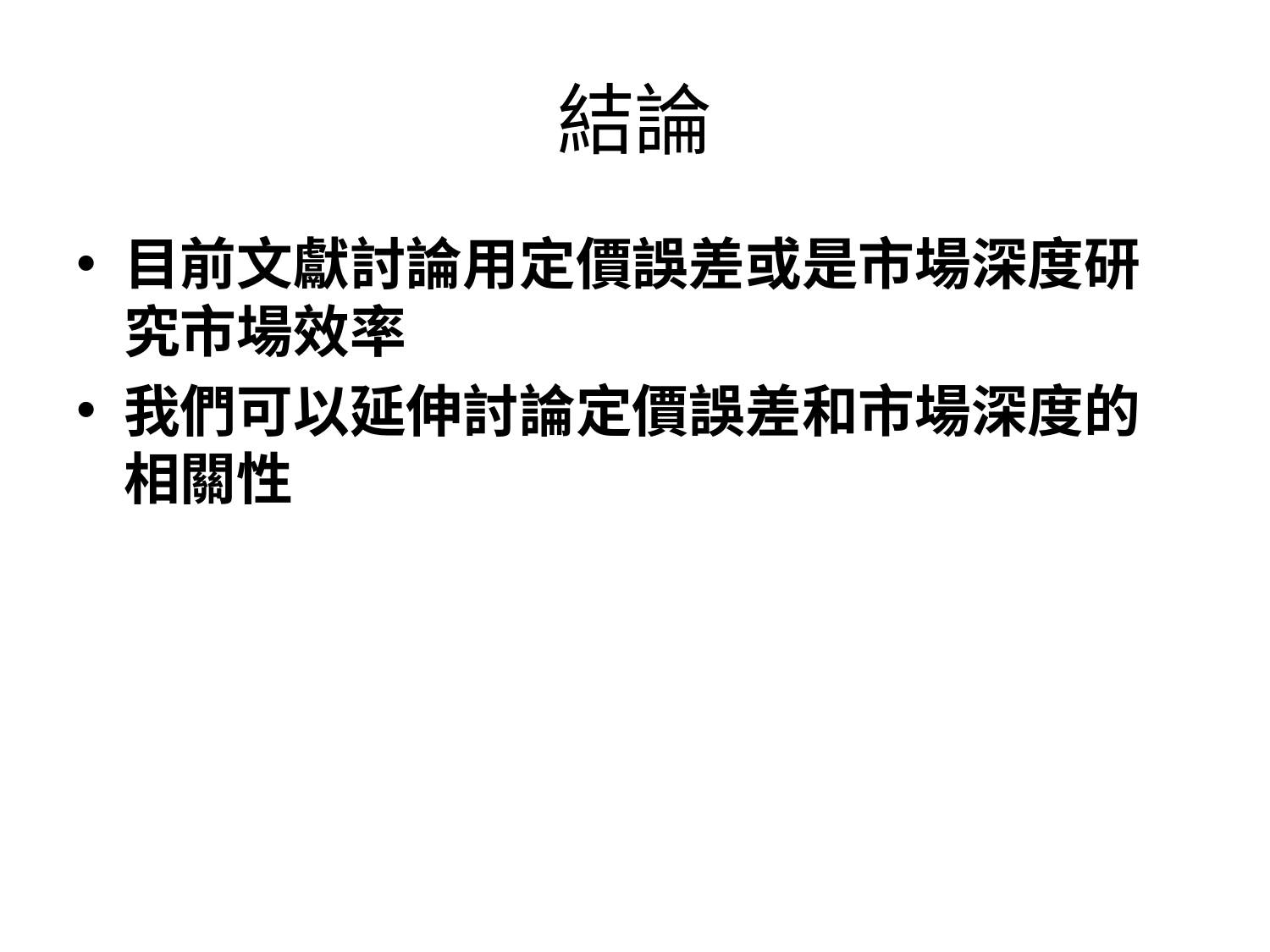

# 結論
目前文獻討論用定價誤差或是市場深度研究市場效率
我們可以延伸討論定價誤差和市場深度的相關性